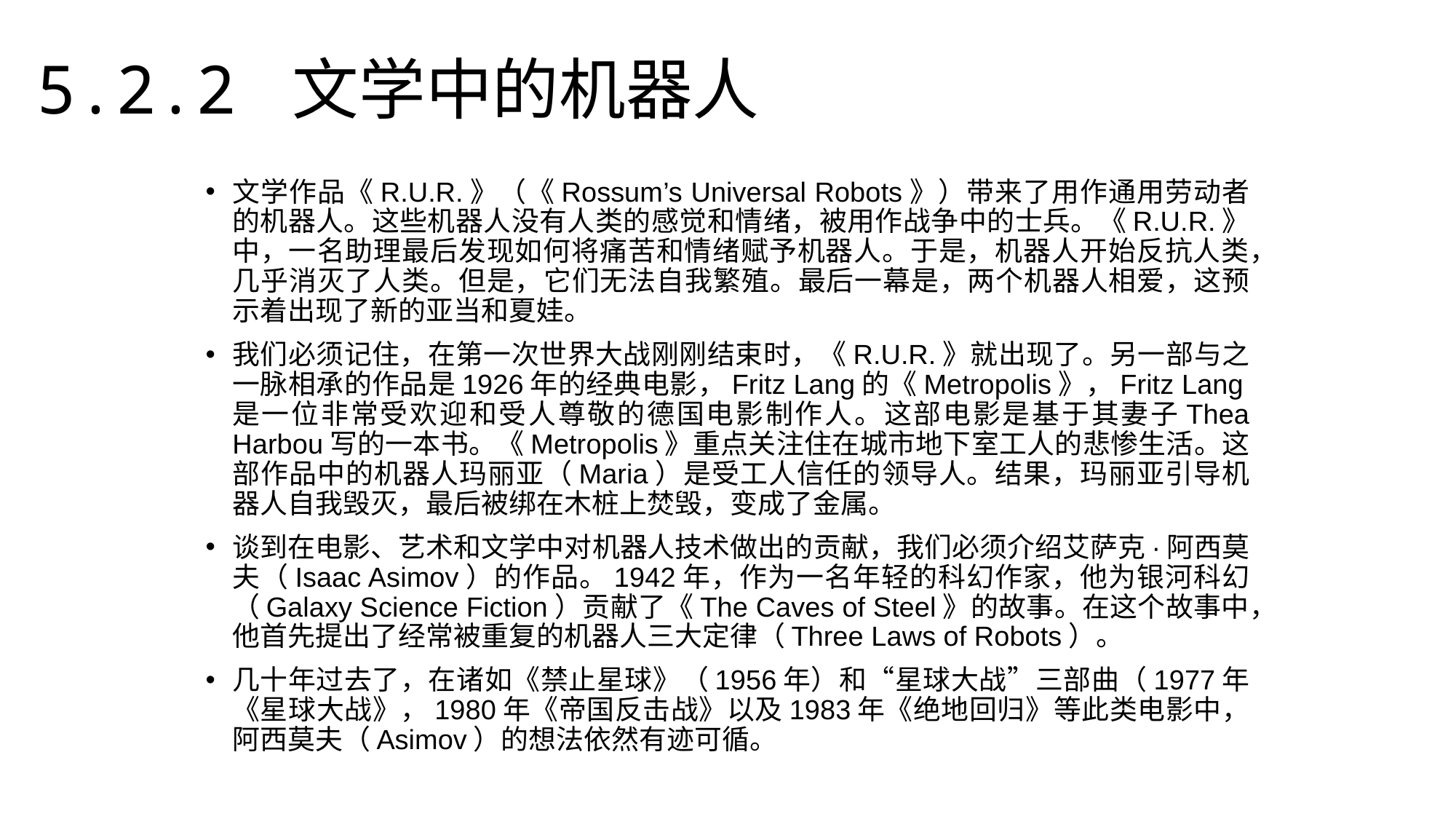

5.2.2 文学中的机器人

文学作品《R.U.R.》（《Rossum’s Universal Robots》）带来了用作通用劳动者的机器人。这些机器人没有人类的感觉和情绪，被用作战争中的士兵。《R.U.R.》中，一名助理最后发现如何将痛苦和情绪赋予机器人。于是，机器人开始反抗人类，几乎消灭了人类。但是，它们无法自我繁殖。最后一幕是，两个机器人相爱，这预示着出现了新的亚当和夏娃。
我们必须记住，在第一次世界大战刚刚结束时，《R.U.R.》就出现了。另一部与之一脉相承的作品是1926年的经典电影，Fritz Lang的《Metropolis》，Fritz Lang是一位非常受欢迎和受人尊敬的德国电影制作人。这部电影是基于其妻子Thea Harbou写的一本书。《Metropolis》重点关注住在城市地下室工人的悲惨生活。这部作品中的机器人玛丽亚（Maria）是受工人信任的领导人。结果，玛丽亚引导机器人自我毁灭，最后被绑在木桩上焚毁，变成了金属。
谈到在电影、艺术和文学中对机器人技术做出的贡献，我们必须介绍艾萨克·阿西莫夫（Isaac Asimov）的作品。1942年，作为一名年轻的科幻作家，他为银河科幻（Galaxy Science Fiction）贡献了《The Caves of Steel》的故事。在这个故事中，他首先提出了经常被重复的机器人三大定律（Three Laws of Robots）。
几十年过去了，在诸如《禁止星球》（1956年）和“星球大战”三部曲（1977年《星球大战》，1980年《帝国反击战》以及1983年《绝地回归》等此类电影中，阿西莫夫（Asimov）的想法依然有迹可循。